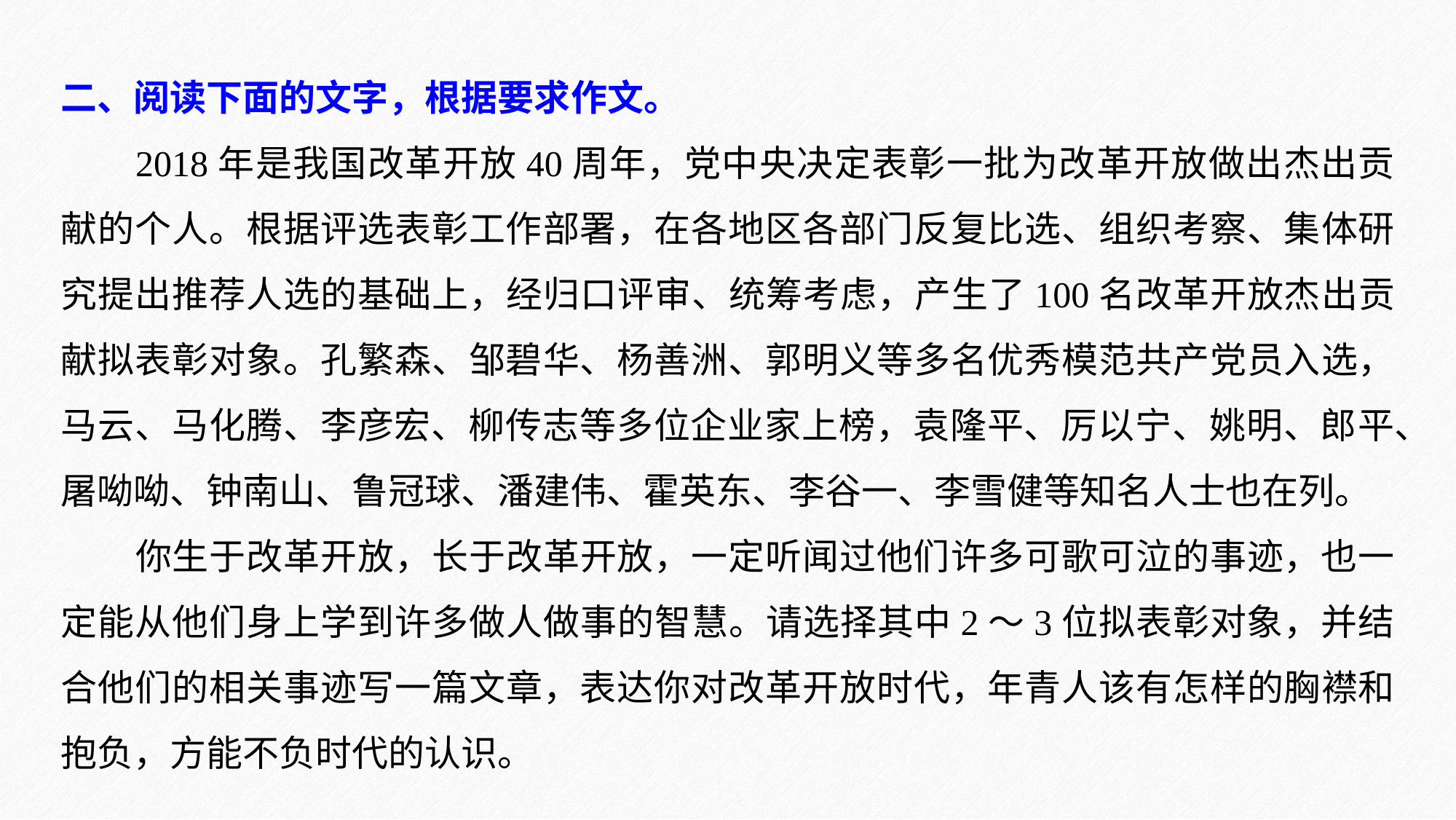

二、阅读下面的文字，根据要求作文。
2018年是我国改革开放40周年，党中央决定表彰一批为改革开放做出杰出贡献的个人。根据评选表彰工作部署，在各地区各部门反复比选、组织考察、集体研究提出推荐人选的基础上，经归口评审、统筹考虑，产生了100名改革开放杰出贡献拟表彰对象。孔繁森、邹碧华、杨善洲、郭明义等多名优秀模范共产党员入选，马云、马化腾、李彦宏、柳传志等多位企业家上榜，袁隆平、厉以宁、姚明、郎平、屠呦呦、钟南山、鲁冠球、潘建伟、霍英东、李谷一、李雪健等知名人士也在列。
你生于改革开放，长于改革开放，一定听闻过他们许多可歌可泣的事迹，也一定能从他们身上学到许多做人做事的智慧。请选择其中2～3位拟表彰对象，并结合他们的相关事迹写一篇文章，表达你对改革开放时代，年青人该有怎样的胸襟和抱负，方能不负时代的认识。